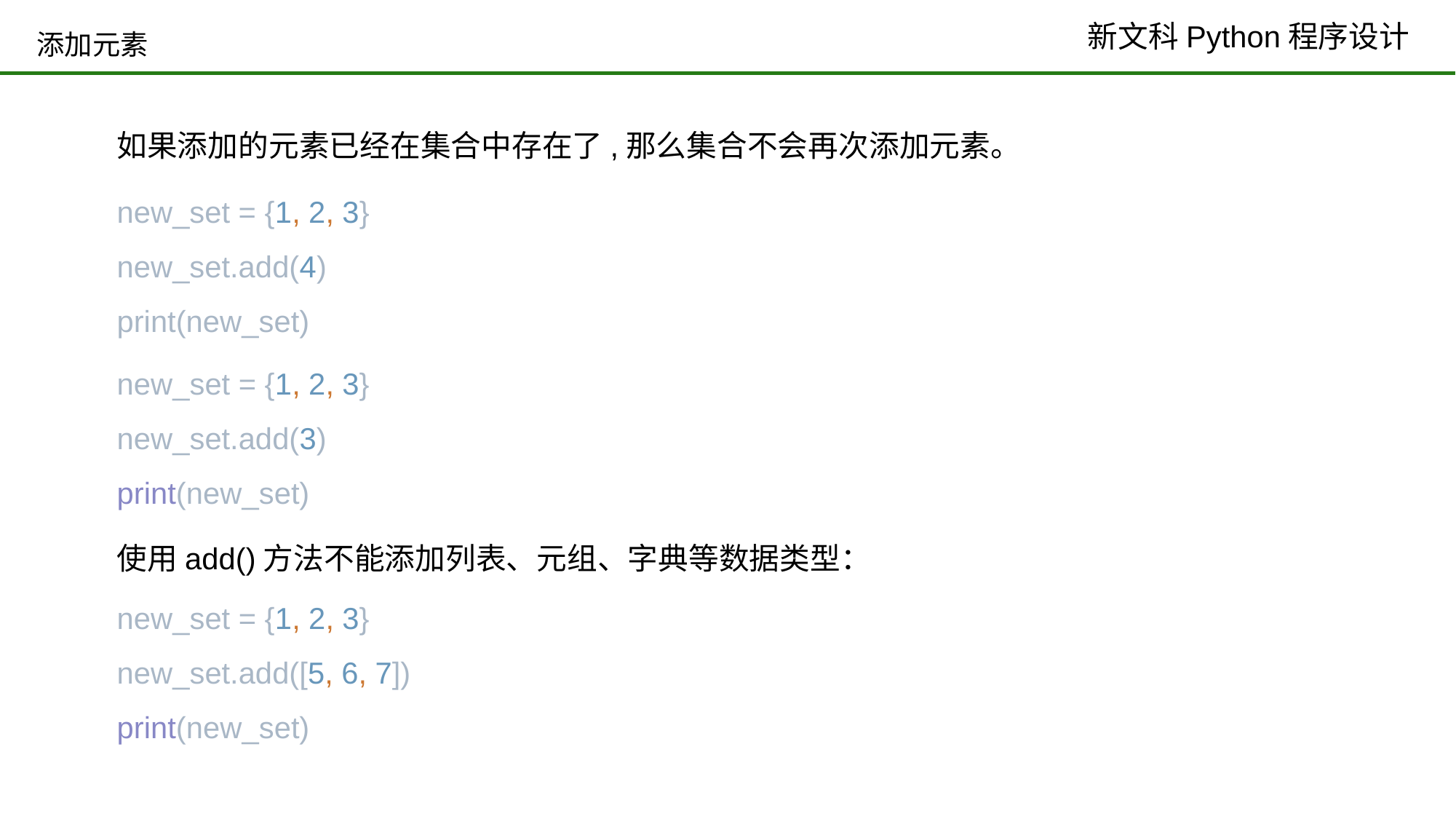

# 添加元素
如果添加的元素已经在集合中存在了,那么集合不会再次添加元素。
new_set = {1, 2, 3}
new_set.add(4)
print(new_set)
new_set = {1, 2, 3}
new_set.add(3)
print(new_set)
使用add()方法不能添加列表、元组、字典等数据类型：
new_set = {1, 2, 3}
new_set.add([5, 6, 7])
print(new_set)